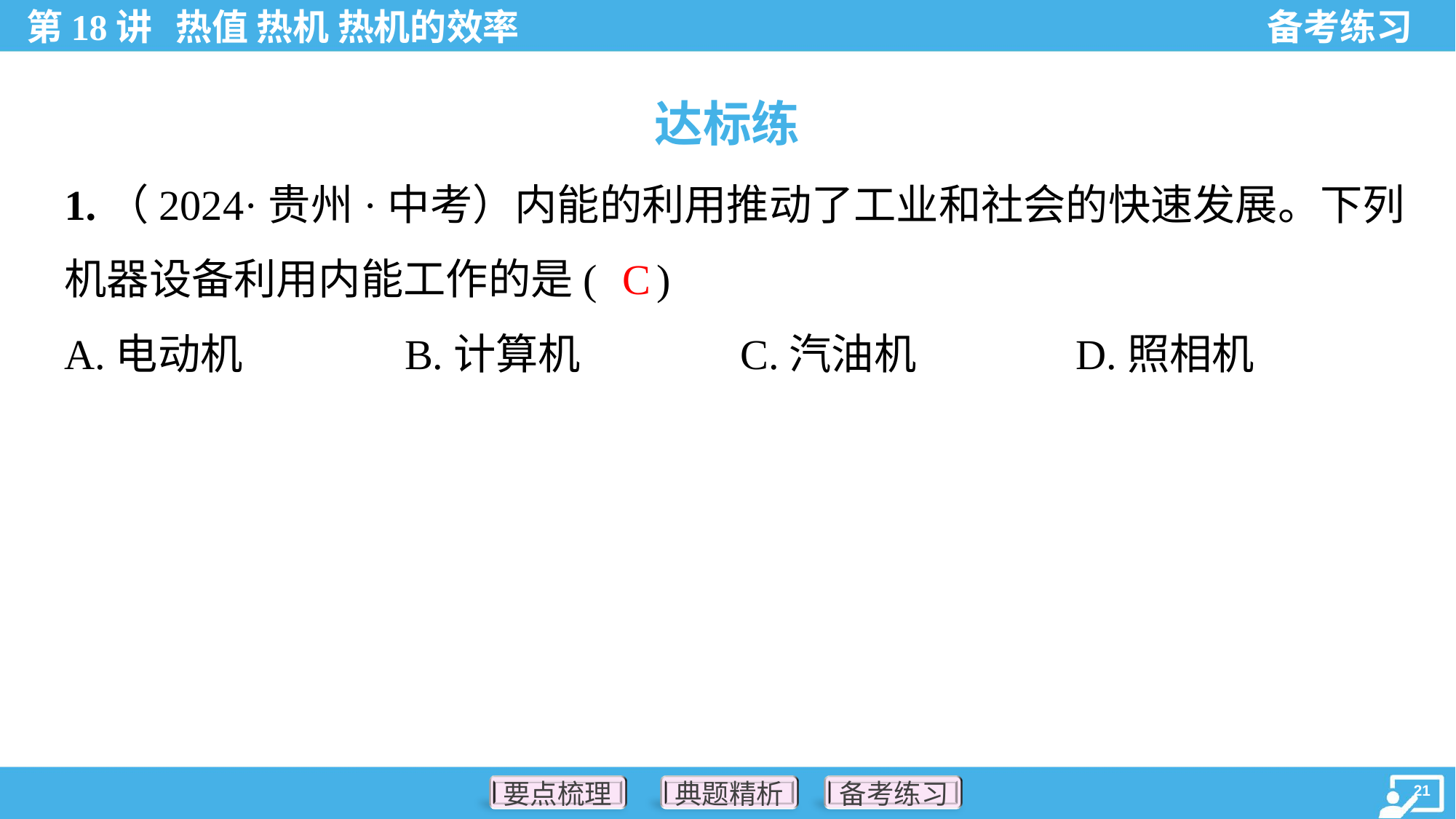

达标练
1.（2024·贵州·中考）内能的利用推动了工业和社会的快速发展。下列
机器设备利用内能工作的是(     )
C
A.电动机	B.计算机	C.汽油机	D.照相机